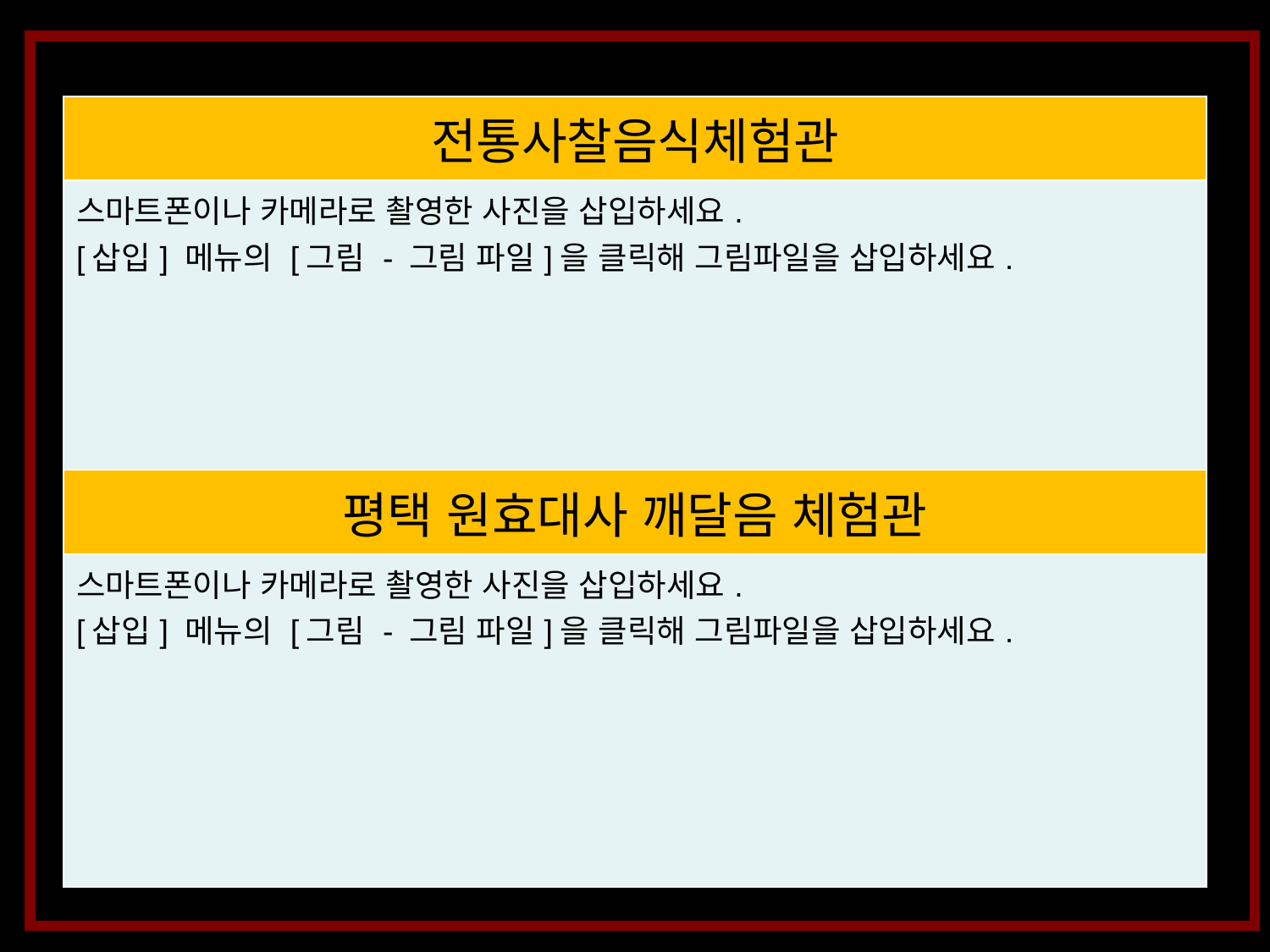

| 전통사찰음식체험관 |
| --- |
| 스마트폰이나 카메라로 촬영한 사진을 삽입하세요. [삽입] 메뉴의 [그림 - 그림 파일]을 클릭해 그림파일을 삽입하세요. |
| 평택 원효대사 깨달음 체험관 |
| 스마트폰이나 카메라로 촬영한 사진을 삽입하세요. [삽입] 메뉴의 [그림 - 그림 파일]을 클릭해 그림파일을 삽입하세요. |